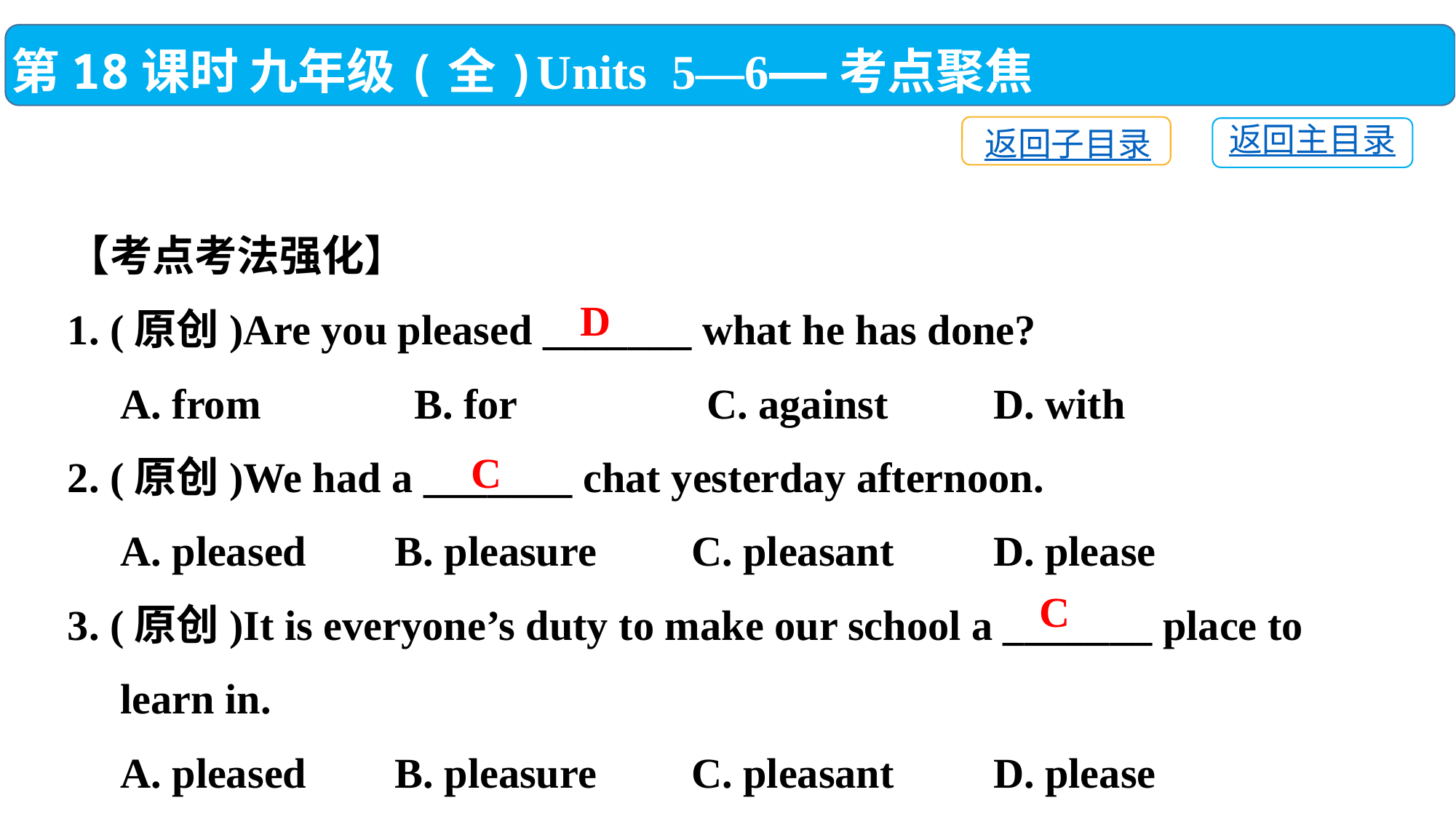

第18课时 九年级(全)Units  5—6——考点聚焦

返回子目录
返回主目录
【考点考法强化】
1. (原创)Are you pleased _______ what he has done?
     A. from　　     B. for                  C. against	     D. with
2. (原创)We had a _______ chat yesterday afternoon.
     A. pleased	B. pleasure         C. pleasant	     D. please
3. (原创)It is everyone’s duty to make our school a _______ place to
     learn in.
     A. pleased	B. pleasure         C. pleasant	     D. please

D
C
C